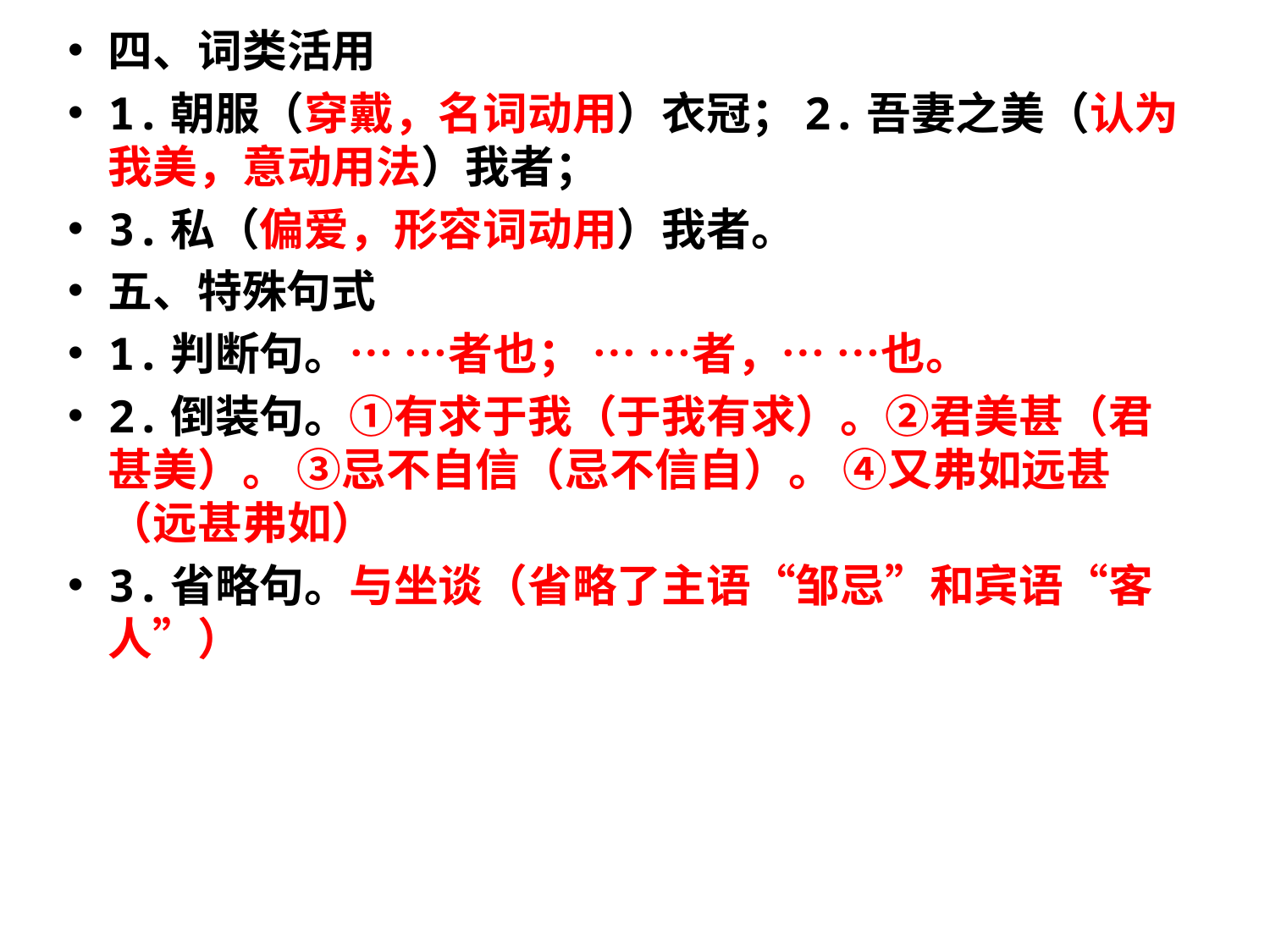

四、词类活用
1.朝服（穿戴，名词动用）衣冠；2.吾妻之美（认为我美，意动用法）我者；
3.私（偏爱，形容词动用）我者。
五、特殊句式
1.判断句。… …者也； … …者，… …也。
2.倒装句。①有求于我（于我有求）。②君美甚（君甚美）。 ③忌不自信（忌不信自）。 ④又弗如远甚（远甚弗如）
3.省略句。与坐谈（省略了主语“邹忌”和宾语“客人”）

#